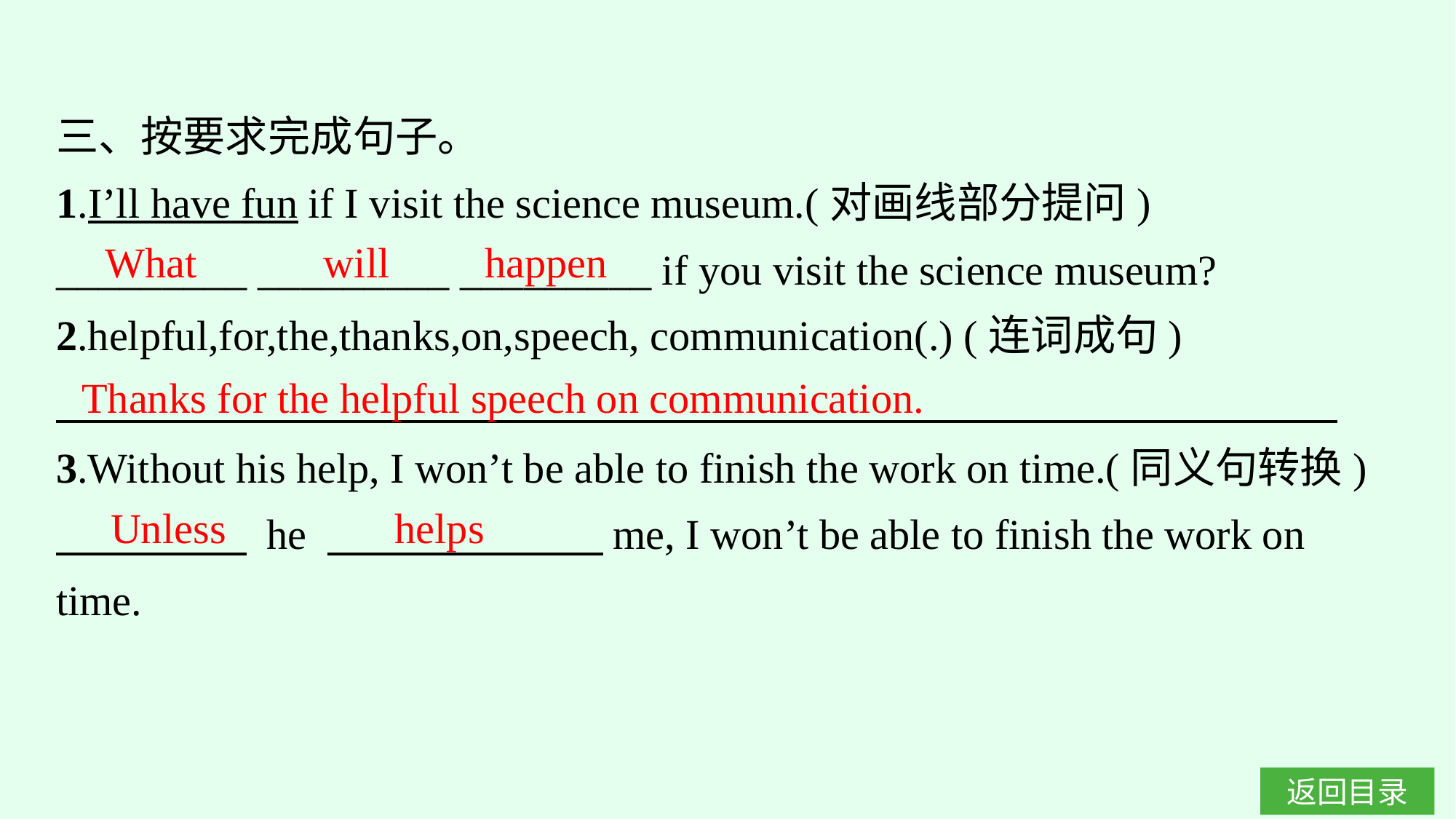

三、按要求完成句子。
1.I’ll have fun if I visit the science museum.(对画线部分提问)
_________ _________ _________ if you visit the science museum?
2.helpful,for,the,thanks,on,speech, communication(.) (连词成句)

3.Without his help, I won’t be able to finish the work on time.(同义句转换)
　　　　  he 　　　　　　 me, I won’t be able to finish the work on time.
What            will         happen
Thanks for the helpful speech on communication.
Unless                helps